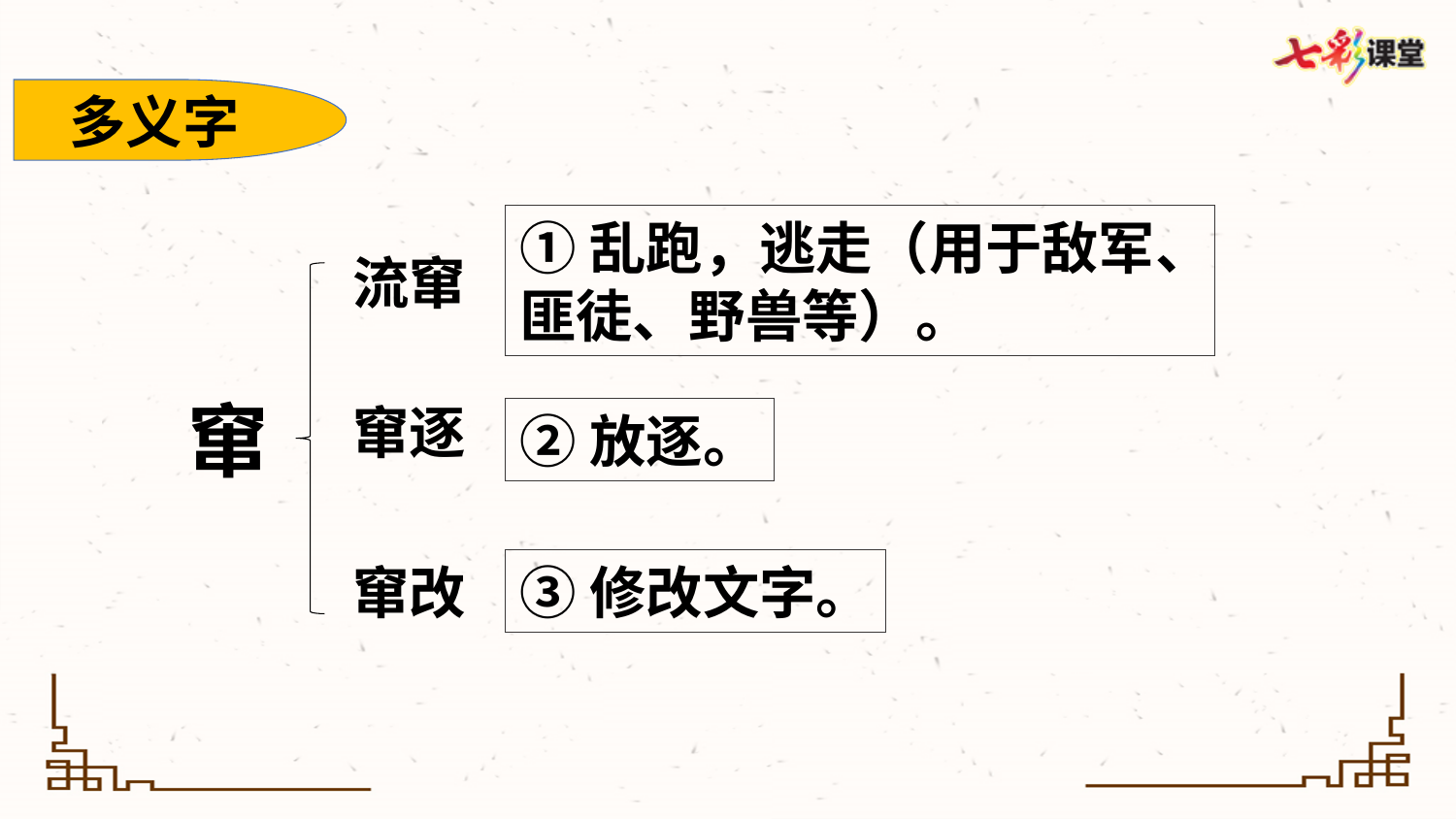

多义字
①乱跑，逃走（用于敌军、匪徒、野兽等）。
流窜

窜
窜逐
②放逐。
窜改
③修改文字。